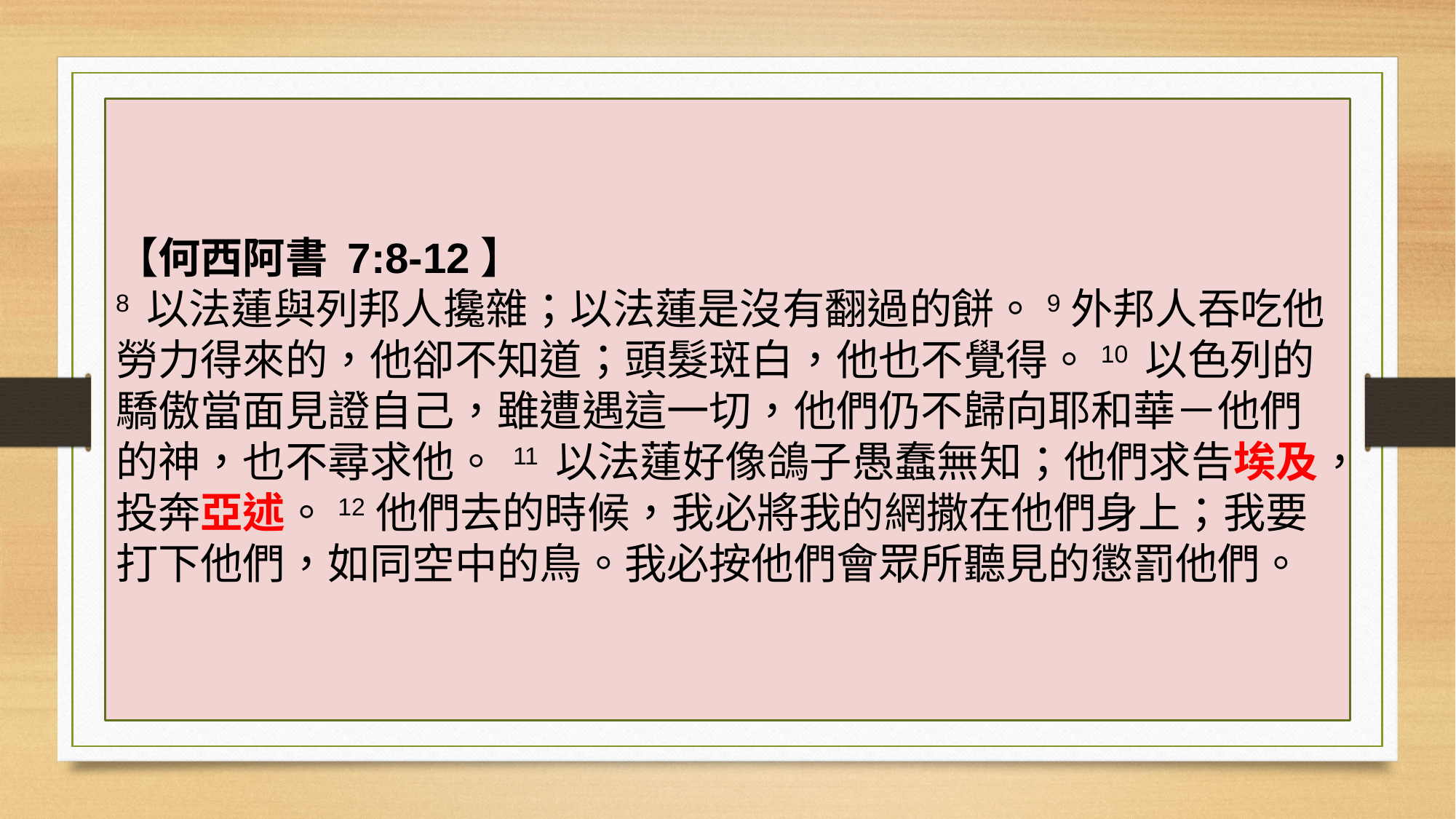

【何西阿書 7:8-12】
8 以法蓮與列邦人攙雜；以法蓮是沒有翻過的餅。9外邦人吞吃他勞力得來的，他卻不知道；頭髮斑白，他也不覺得。10 以色列的驕傲當面見證自己，雖遭遇這一切，他們仍不歸向耶和華－他們的神，也不尋求他。 11 以法蓮好像鴿子愚蠢無知；他們求告埃及，投奔亞述。12他們去的時候，我必將我的網撒在他們身上；我要打下他們，如同空中的鳥。我必按他們會眾所聽見的懲罰他們。
#